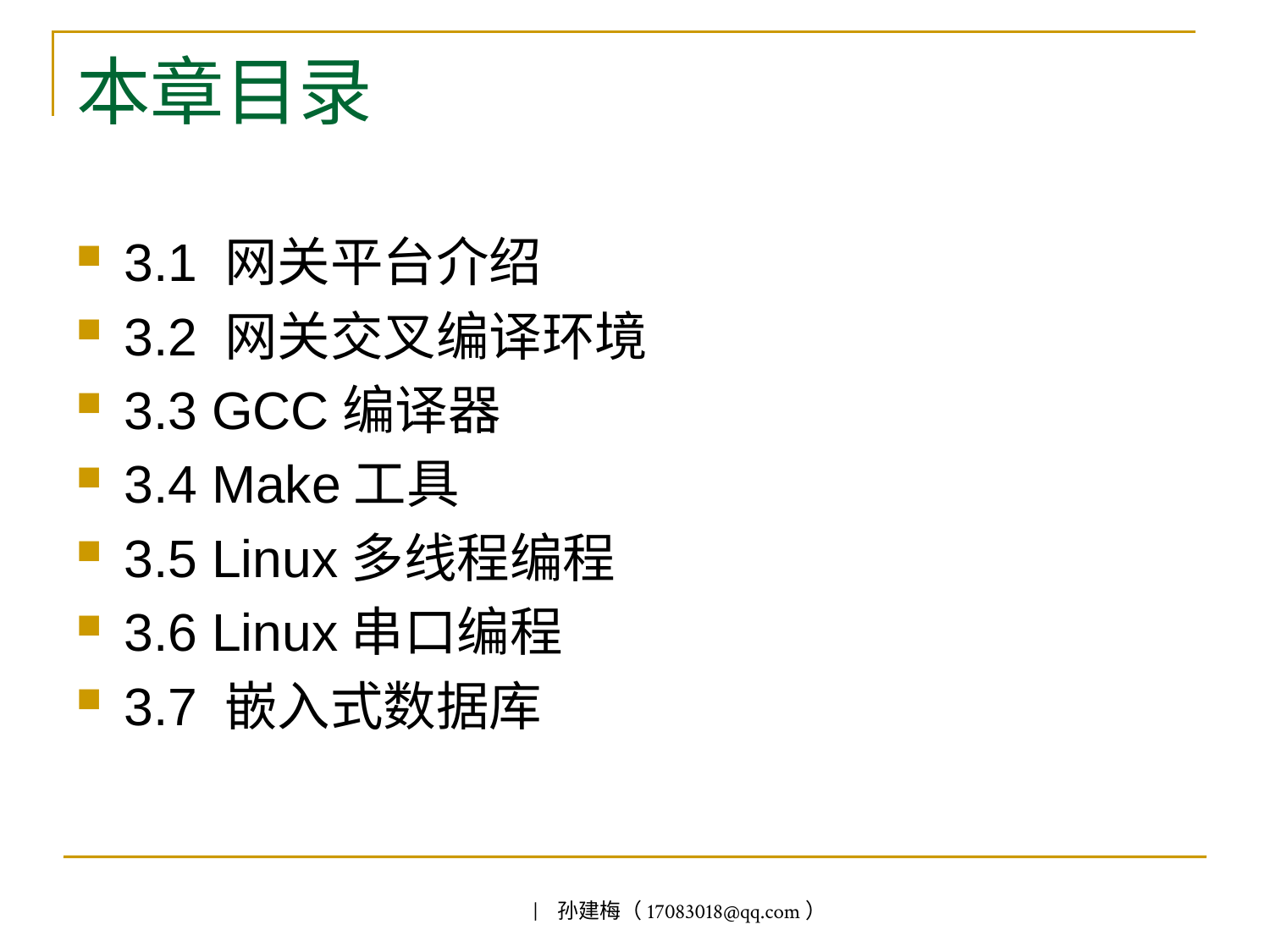

# 本章目录
3.1 网关平台介绍
3.2 网关交叉编译环境
3.3 GCC编译器
3.4 Make工具
3.5 Linux多线程编程
3.6 Linux串口编程
3.7 嵌入式数据库

|   孙建梅（17083018@qq.com）

2